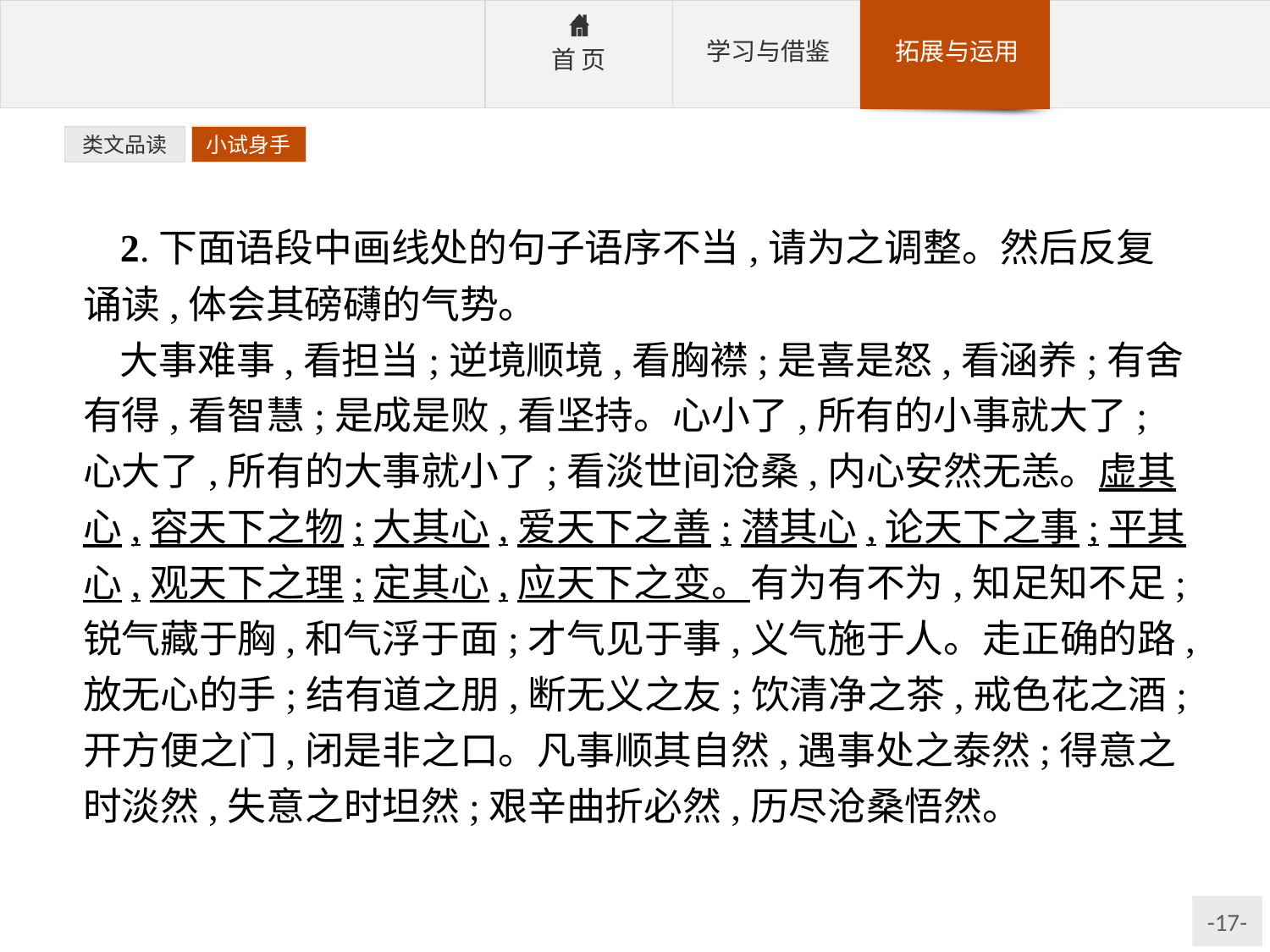

类文品读
小试身手
2.下面语段中画线处的句子语序不当,请为之调整。然后反复诵读,体会其磅礴的气势。
大事难事,看担当;逆境顺境,看胸襟;是喜是怒,看涵养;有舍有得,看智慧;是成是败,看坚持。心小了,所有的小事就大了;心大了,所有的大事就小了;看淡世间沧桑,内心安然无恙。虚其心,容天下之物;大其心,爱天下之善;潜其心,论天下之事;平其心,观天下之理;定其心,应天下之变。有为有不为,知足知不足;锐气藏于胸,和气浮于面;才气见于事,义气施于人。走正确的路,放无心的手;结有道之朋,断无义之友;饮清净之茶,戒色花之酒;开方便之门,闭是非之口。凡事顺其自然,遇事处之泰然;得意之时淡然,失意之时坦然;艰辛曲折必然,历尽沧桑悟然。